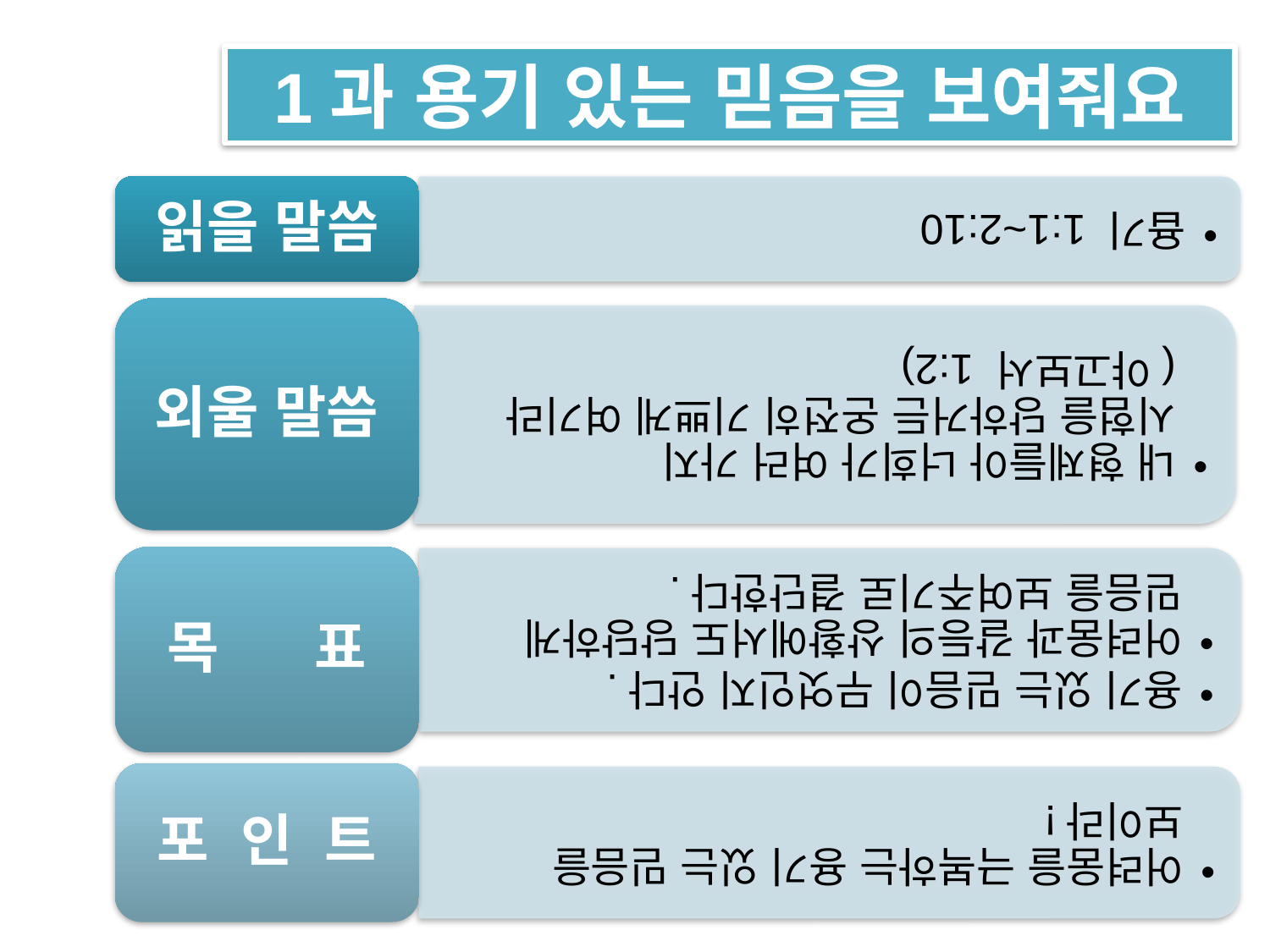

1과 용기 있는 믿음을 보여줘요
욥기 1:1~2:10
읽을 말씀
내 형제들아 너희가 여러 가지           시험을 당하거든 온전히 기쁘게 여기라 (야고보서 1:2)
외울 말씀
용기 있는 믿음이 무엇인지 안다.
어려움과 갈등의 상황에서도 당당하게    믿음을 보여주기로 결단한다.
목      표
어려움을 극복하는 용기 있는 믿음을 보이라!
포  인  트